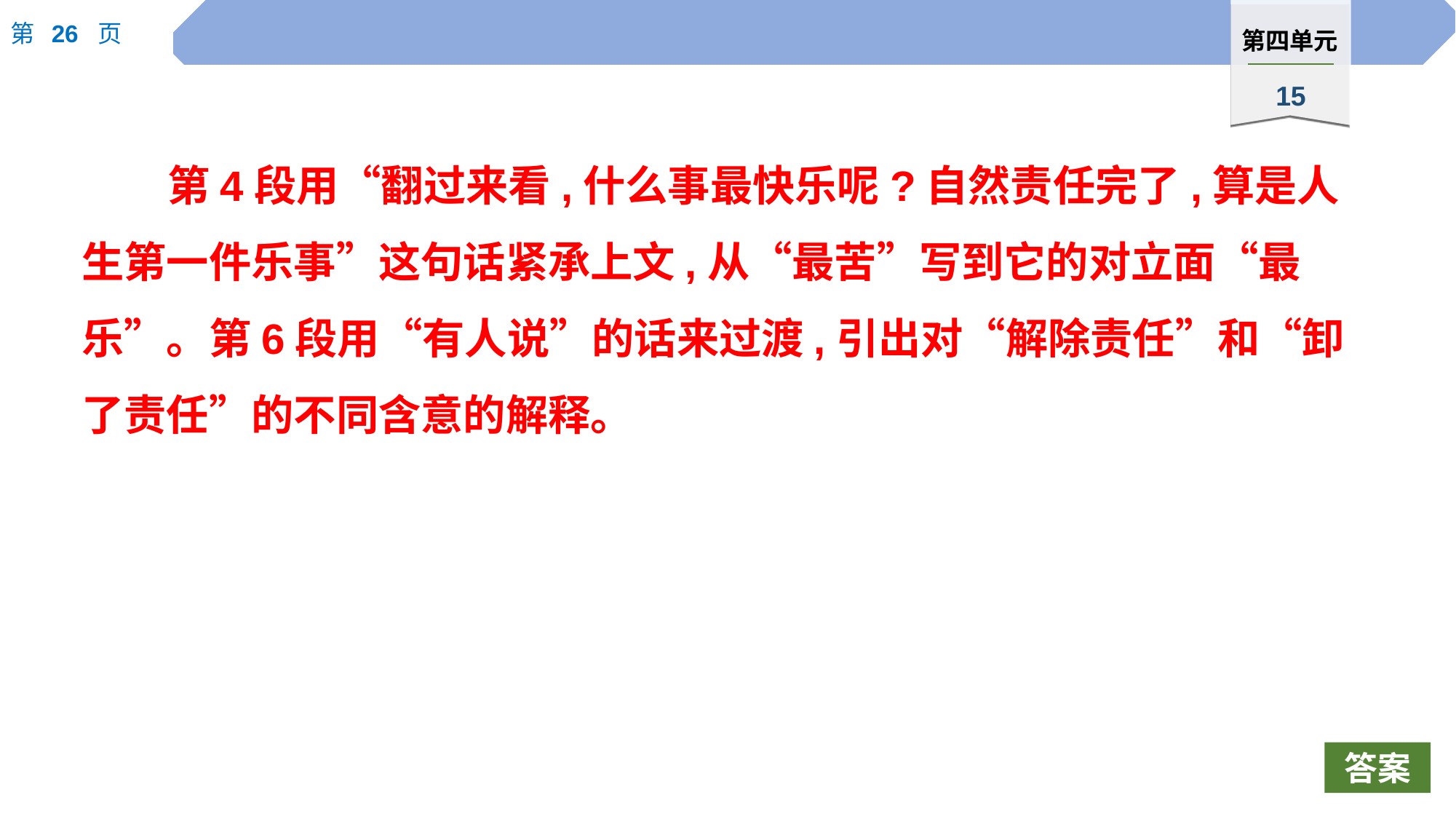

第4段用“翻过来看,什么事最快乐呢?自然责任完了,算是人生第一件乐事”这句话紧承上文,从“最苦”写到它的对立面“最乐”。第6段用“有人说”的话来过渡,引出对“解除责任”和“卸了责任”的不同含意的解释。
答案